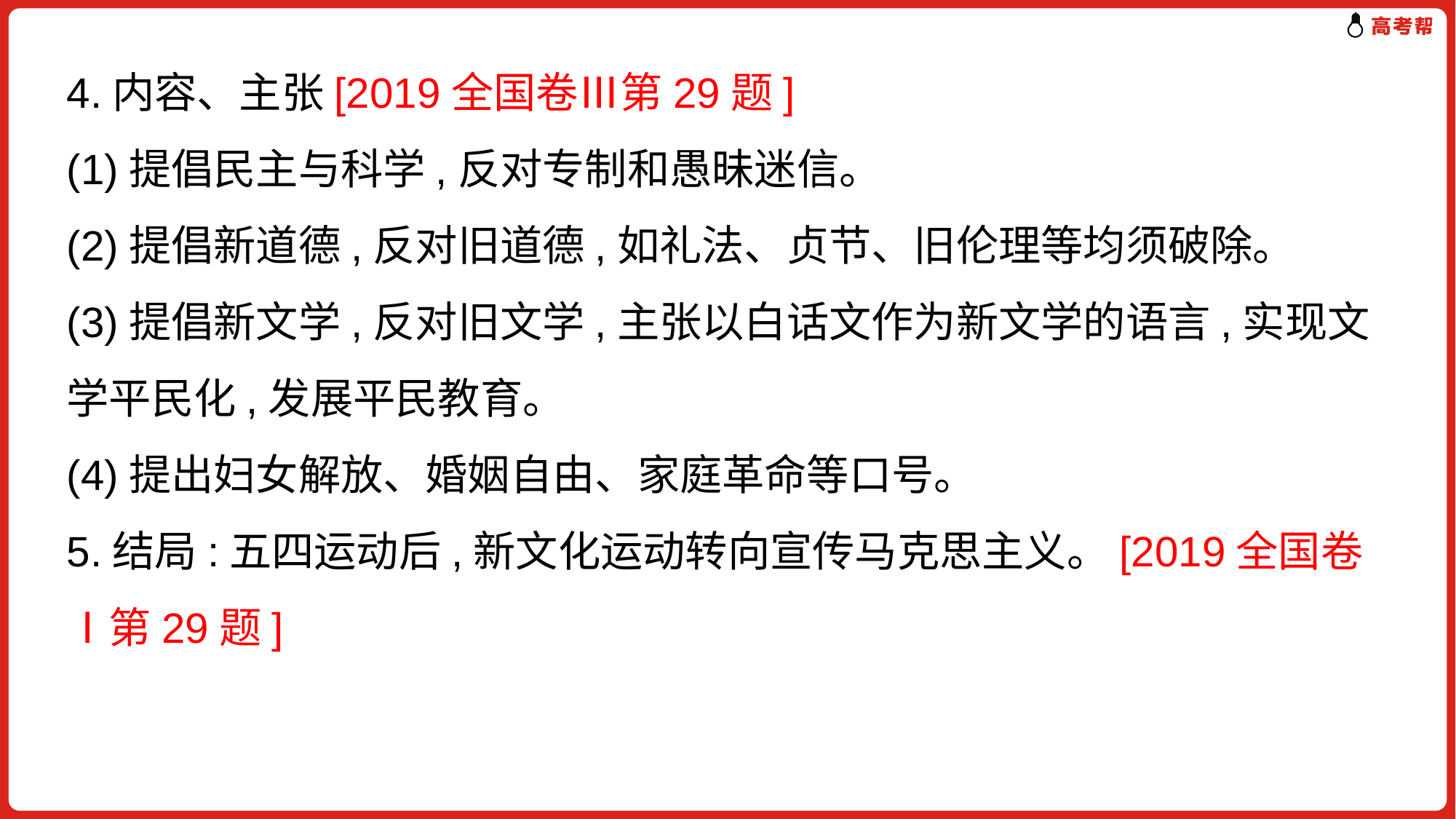

4.内容、主张[2019全国卷Ⅲ第29题]
(1)提倡民主与科学,反对专制和愚昧迷信。
(2)提倡新道德,反对旧道德,如礼法、贞节、旧伦理等均须破除。
(3)提倡新文学,反对旧文学,主张以白话文作为新文学的语言,实现文学平民化,发展平民教育。
(4)提出妇女解放、婚姻自由、家庭革命等口号。
5.结局:五四运动后,新文化运动转向宣传马克思主义。[2019全国卷Ⅰ第29题]